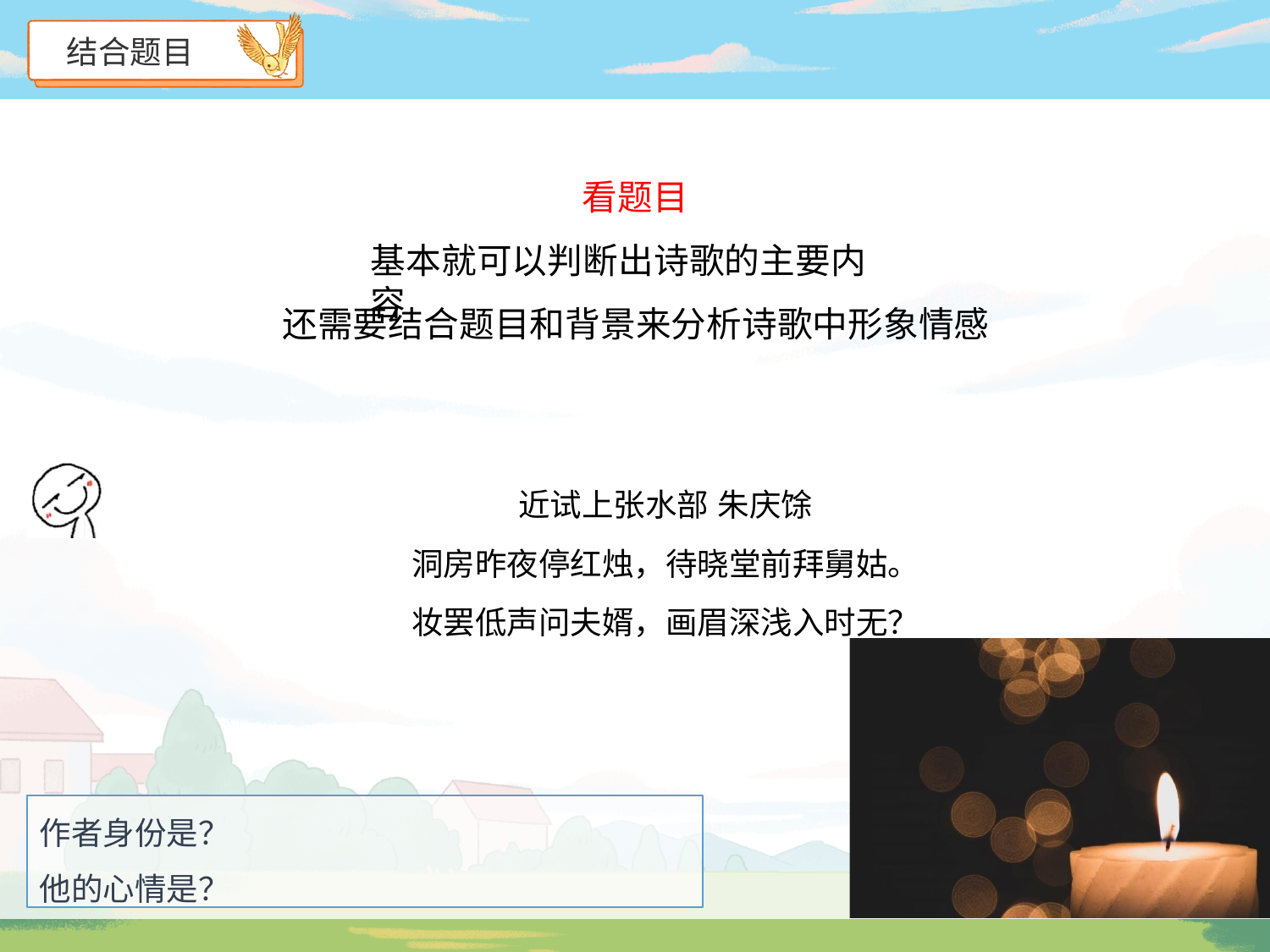

结合题目
看题目
# 基本就可以判断出诗歌的主要内容
还需要结合题目和背景来分析诗歌中形象情感

近试上张水部 朱庆馀
洞房昨夜停红烛，待晓堂前拜舅姑。
妆罢低声问夫婿，画眉深浅入时无？

作者身份是？
他的心情是？